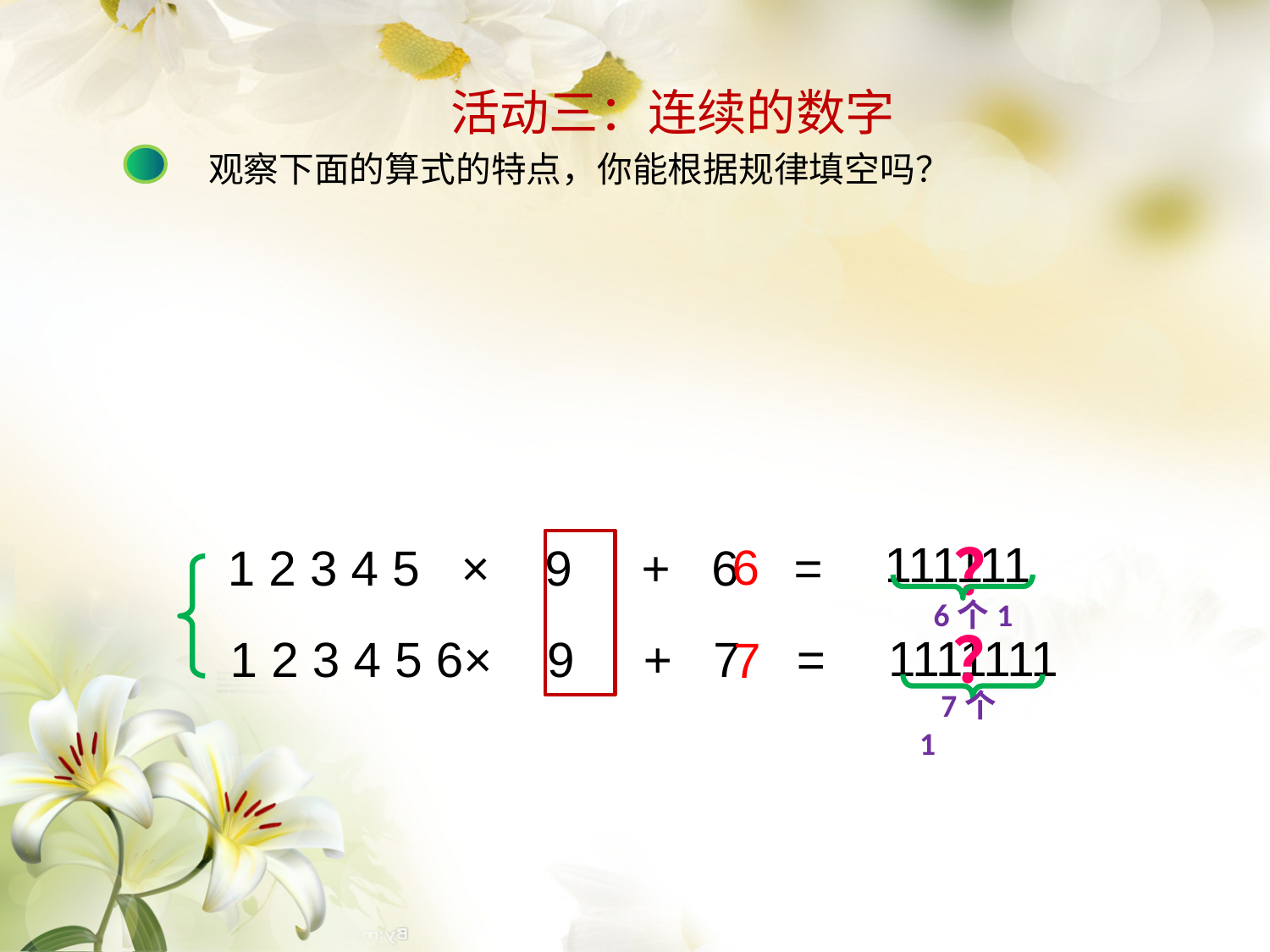

活动三：连续的数字
观察下面的算式的特点，你能根据规律填空吗？

   ？
111111
6
1 2 3 4 5   ×    9     +   6    =

   6个1
 ？
 1111111
1 2 3 4 5 6×    9     +   7    =
7

   7个1